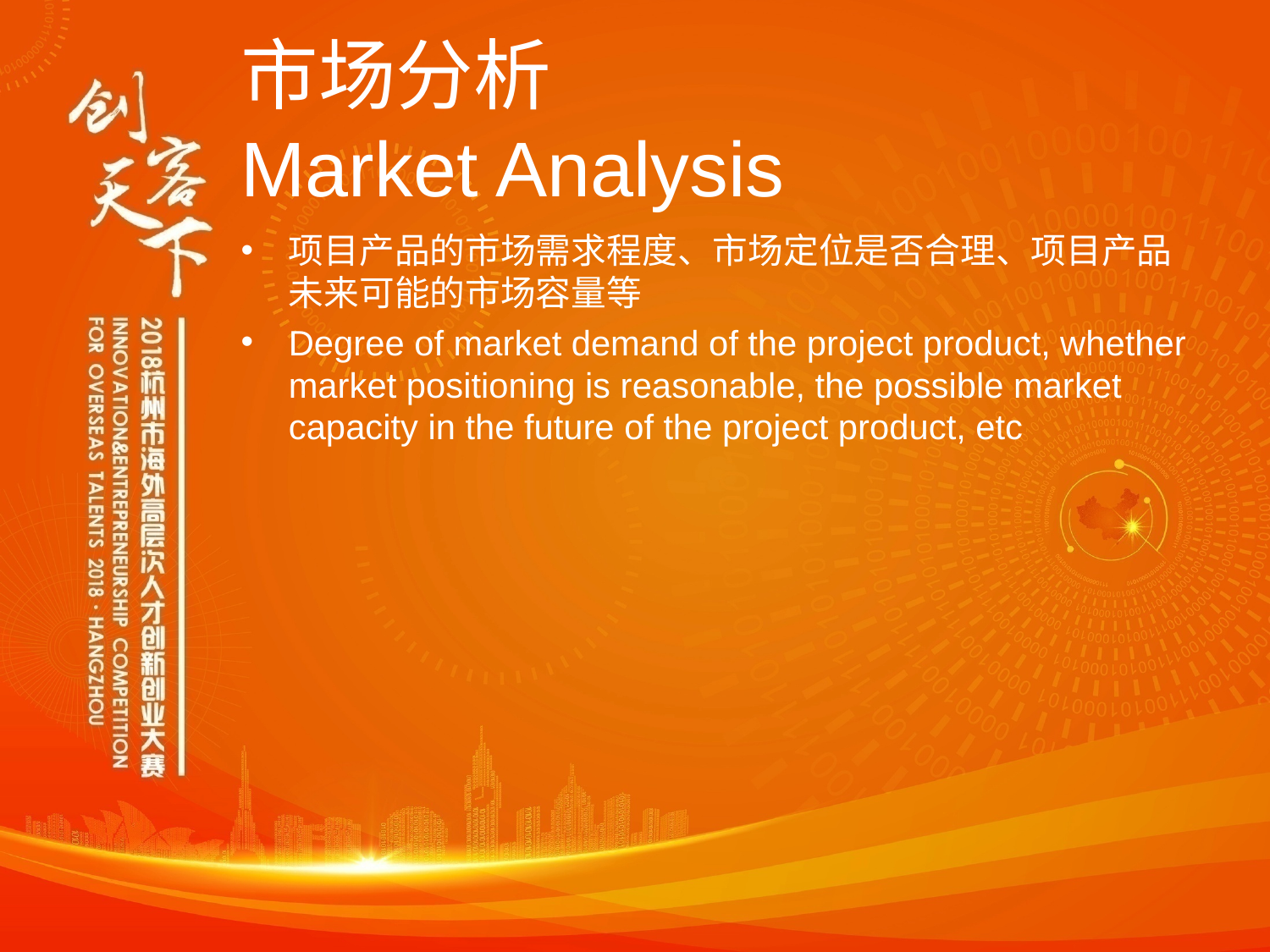

# 市场分析 Market Analysis
项目产品的市场需求程度、市场定位是否合理、项目产品未来可能的市场容量等
Degree of market demand of the project product, whether market positioning is reasonable, the possible market capacity in the future of the project product, etc